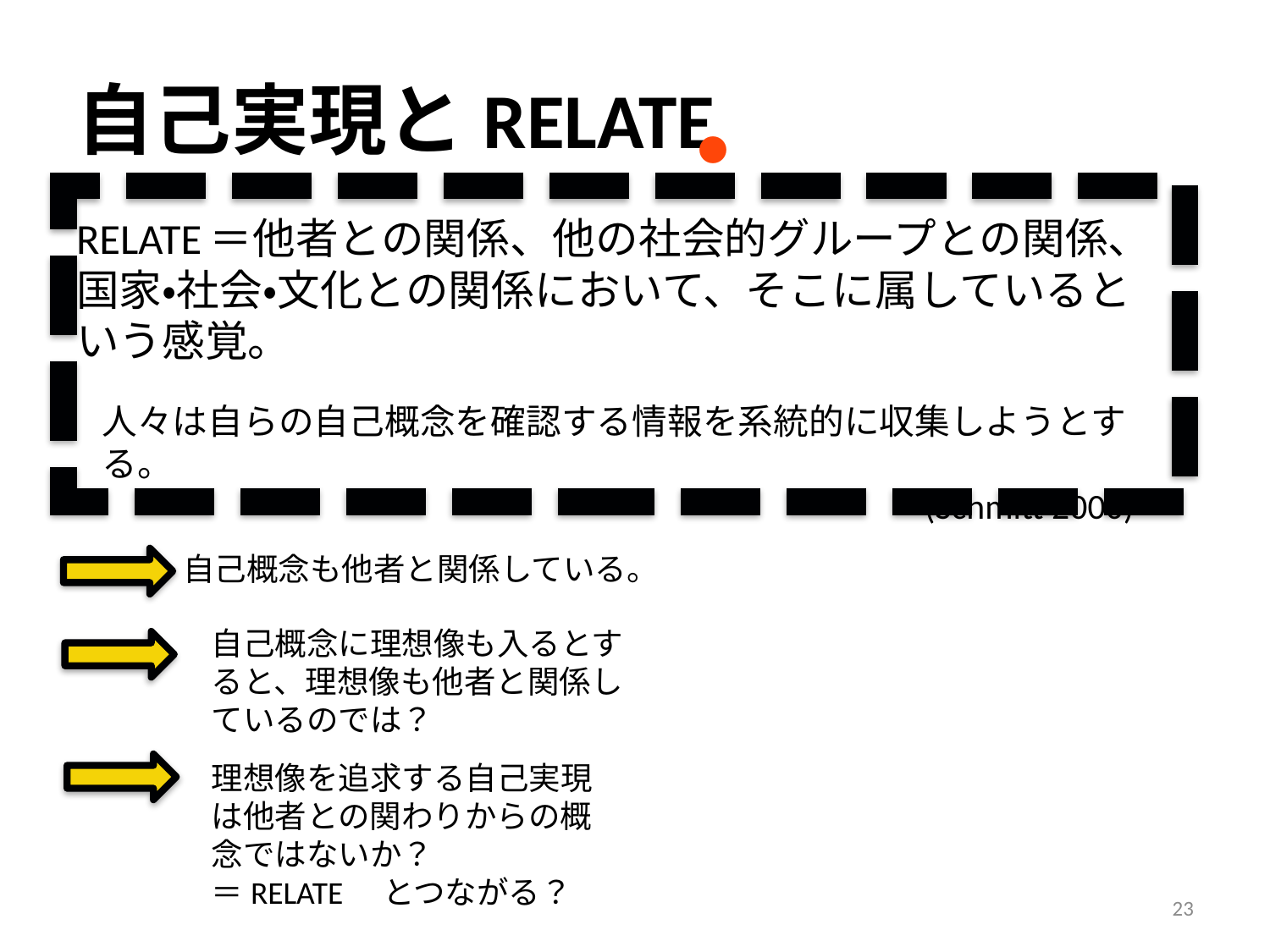

# 自己実現とRELATE
・

RELATE＝他者との関係、他の社会的グループとの関係、国家・社会・文化との関係において、そこに属しているという感覚。
人々は自らの自己概念を確認する情報を系統的に収集しようとする。
 (Schmitt 2000)
自己概念も他者と関係している。

自己概念に理想像も入るとすると、理想像も他者と関係しているのでは？

理想像を追求する自己実現は他者との関わりからの概念ではないか？
＝RELATE　とつながる？

23